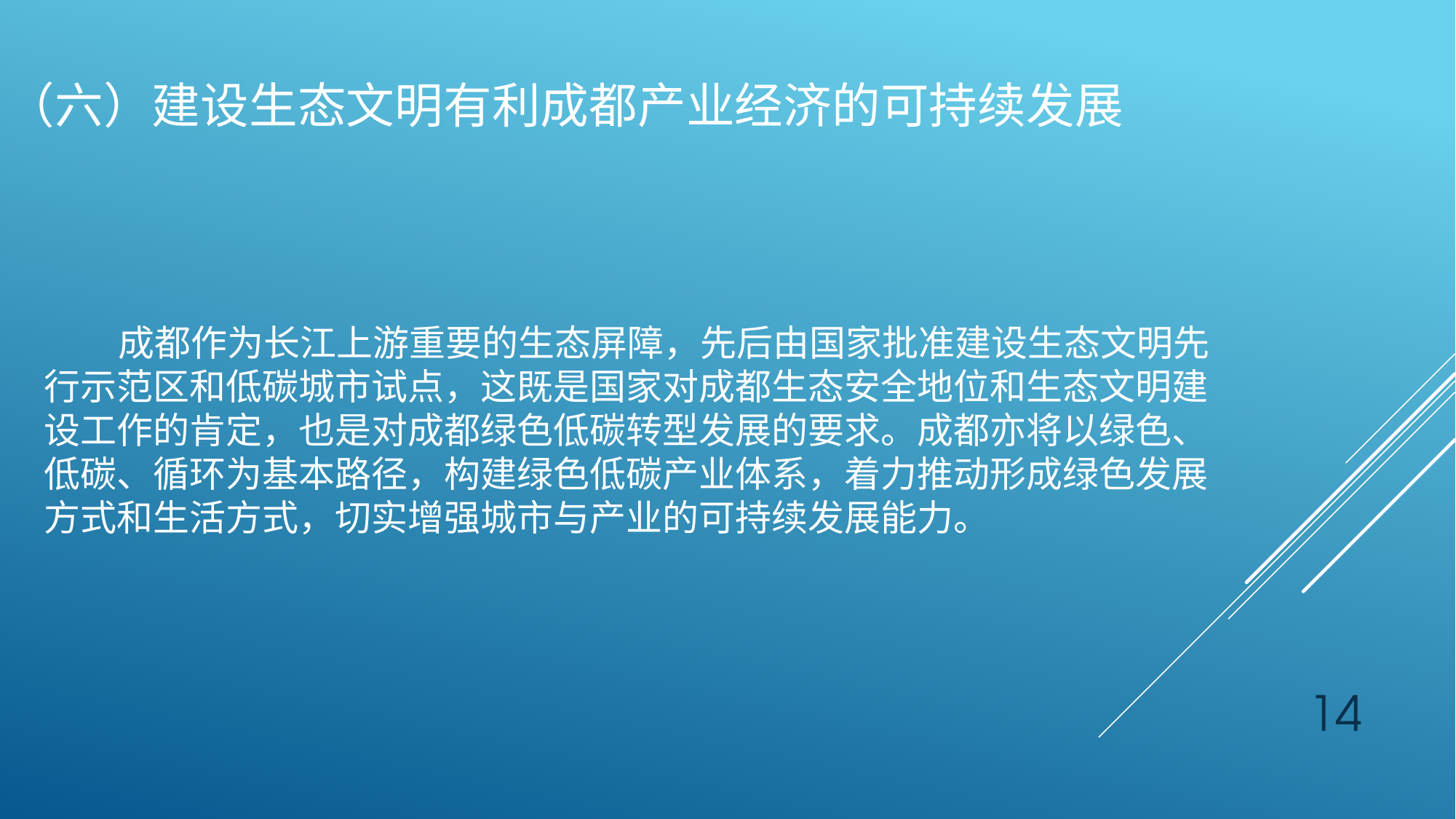

# （六）建设生态文明有利成都产业经济的可持续发展
        成都作为长江上游重要的生态屏障，先后由国家批准建设生态文明先行示范区和低碳城市试点，这既是国家对成都生态安全地位和生态文明建设工作的肯定，也是对成都绿色低碳转型发展的要求。成都亦将以绿色、低碳、循环为基本路径，构建绿色低碳产业体系，着力推动形成绿色发展方式和生活方式，切实增强城市与产业的可持续发展能力。
14